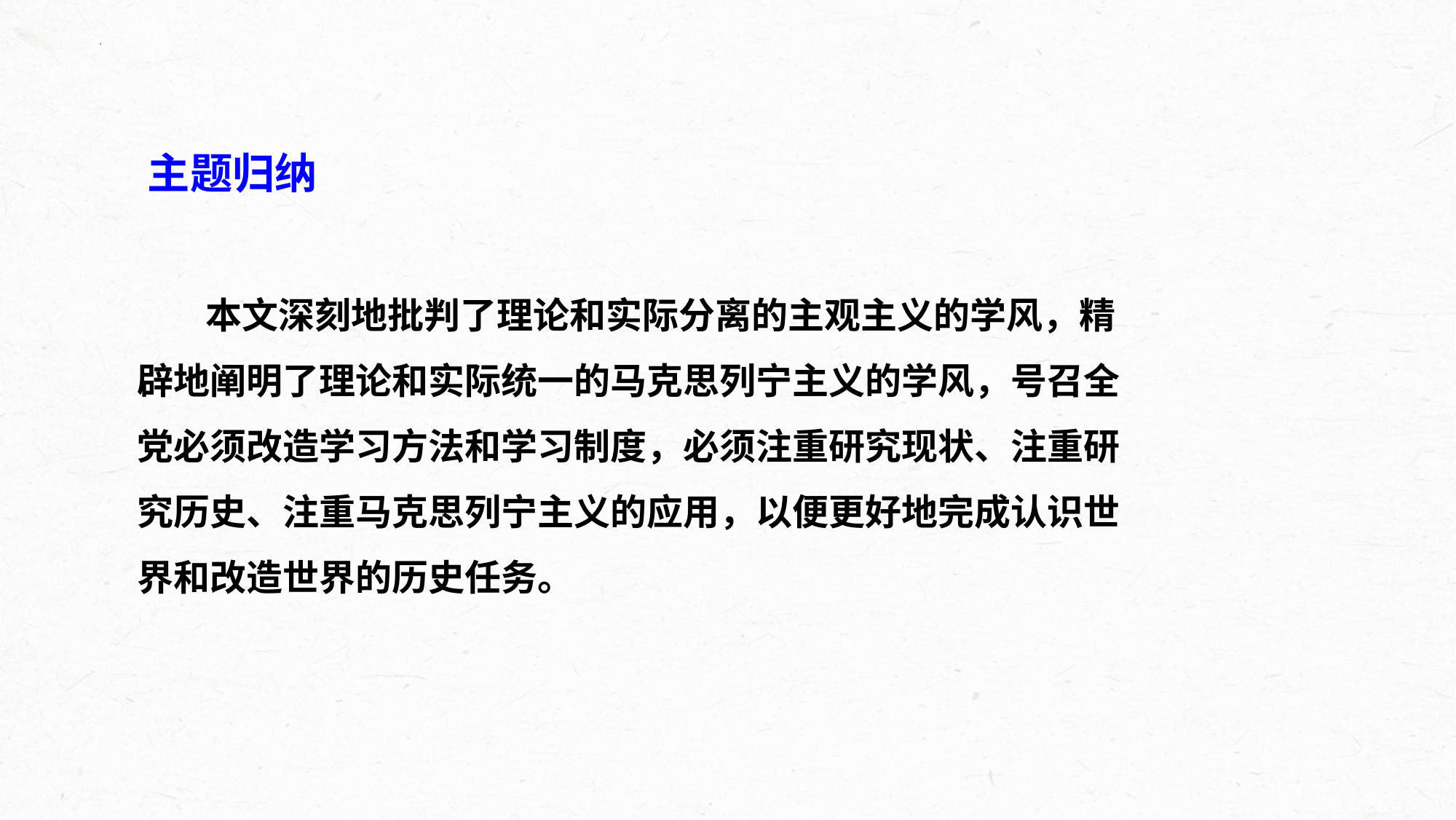

主题归纳
本文深刻地批判了理论和实际分离的主观主义的学风，精辟地阐明了理论和实际统一的马克思列宁主义的学风，号召全党必须改造学习方法和学习制度，必须注重研究现状、注重研究历史、注重马克思列宁主义的应用，以便更好地完成认识世界和改造世界的历史任务。